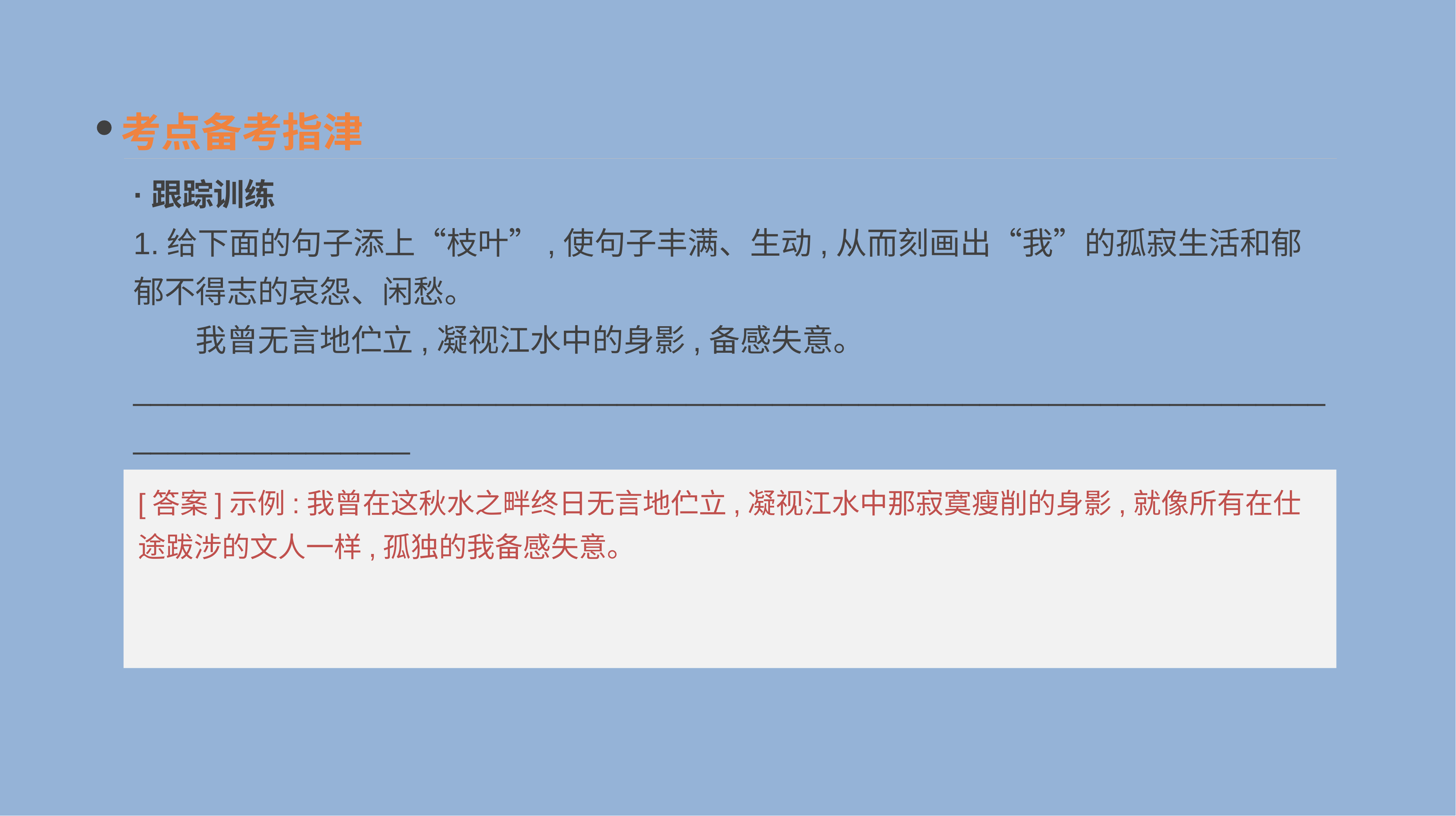

考点备考指津

·跟踪训练
1.给下面的句子添上“枝叶”,使句子丰满、生动,从而刻画出“我”的孤寂生活和郁郁不得志的哀怨、闲愁。
　　我曾无言地伫立,凝视江水中的身影,备感失意。
_____________________________________________________________________________________ ______________________________________________________________________________________

[答案]示例:我曾在这秋水之畔终日无言地伫立,凝视江水中那寂寞瘦削的身影,就像所有在仕途跋涉的文人一样,孤独的我备感失意。